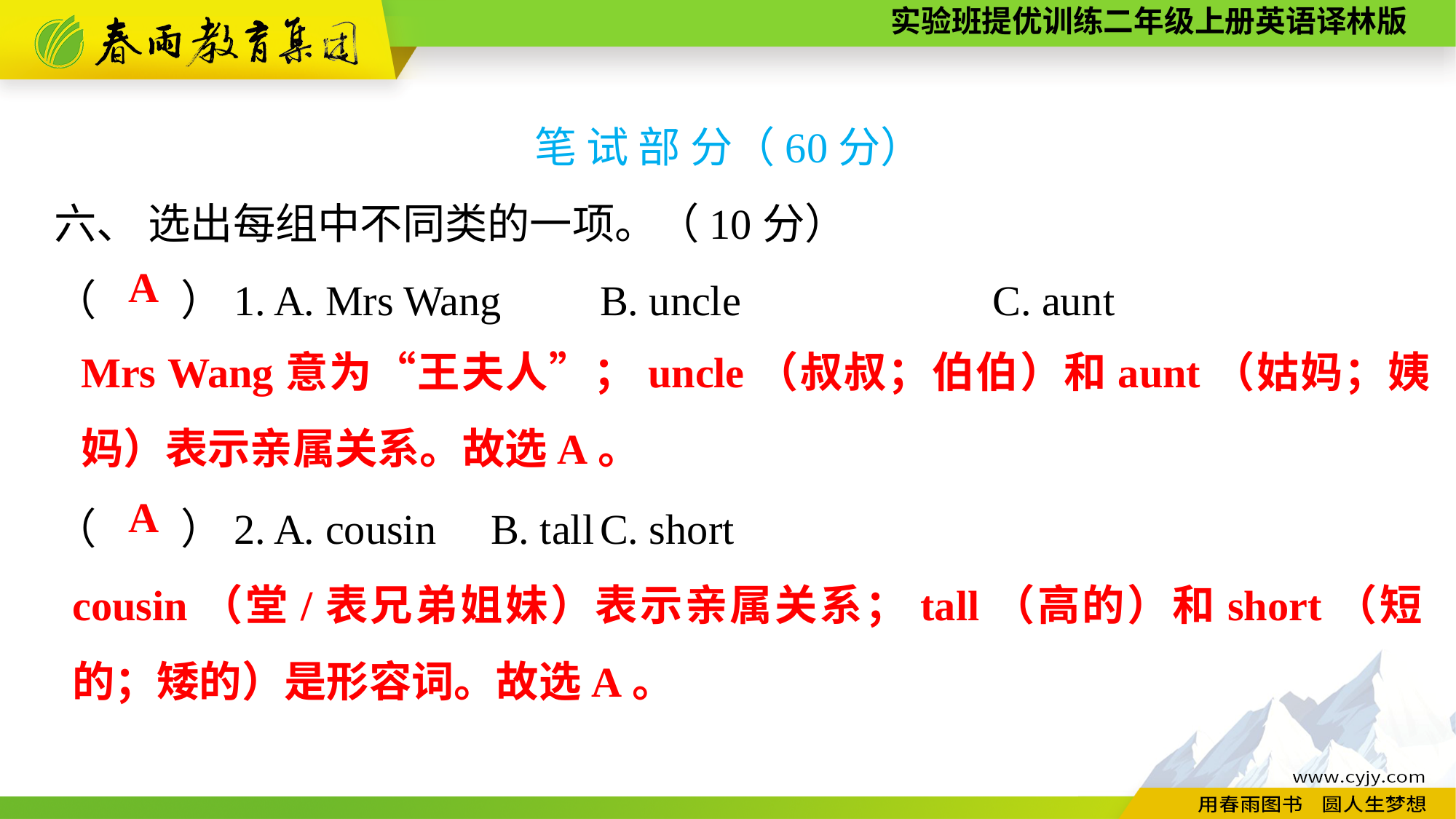

笔 试 部 分（60分）
六、 选出每组中不同类的一项。（10分）
（　　）1. A. Mrs Wang　 	B. uncle　　　　　  C. aunt

（　　）2. A. cousin	B. tall	C. short
A
Mrs Wang意为“王夫人”；uncle（叔叔；伯伯）和aunt（姑妈；姨妈）表示亲属关系。故选A。
A
cousin（堂/表兄弟姐妹）表示亲属关系；tall（高的）和short（短的；矮的）是形容词。故选A。